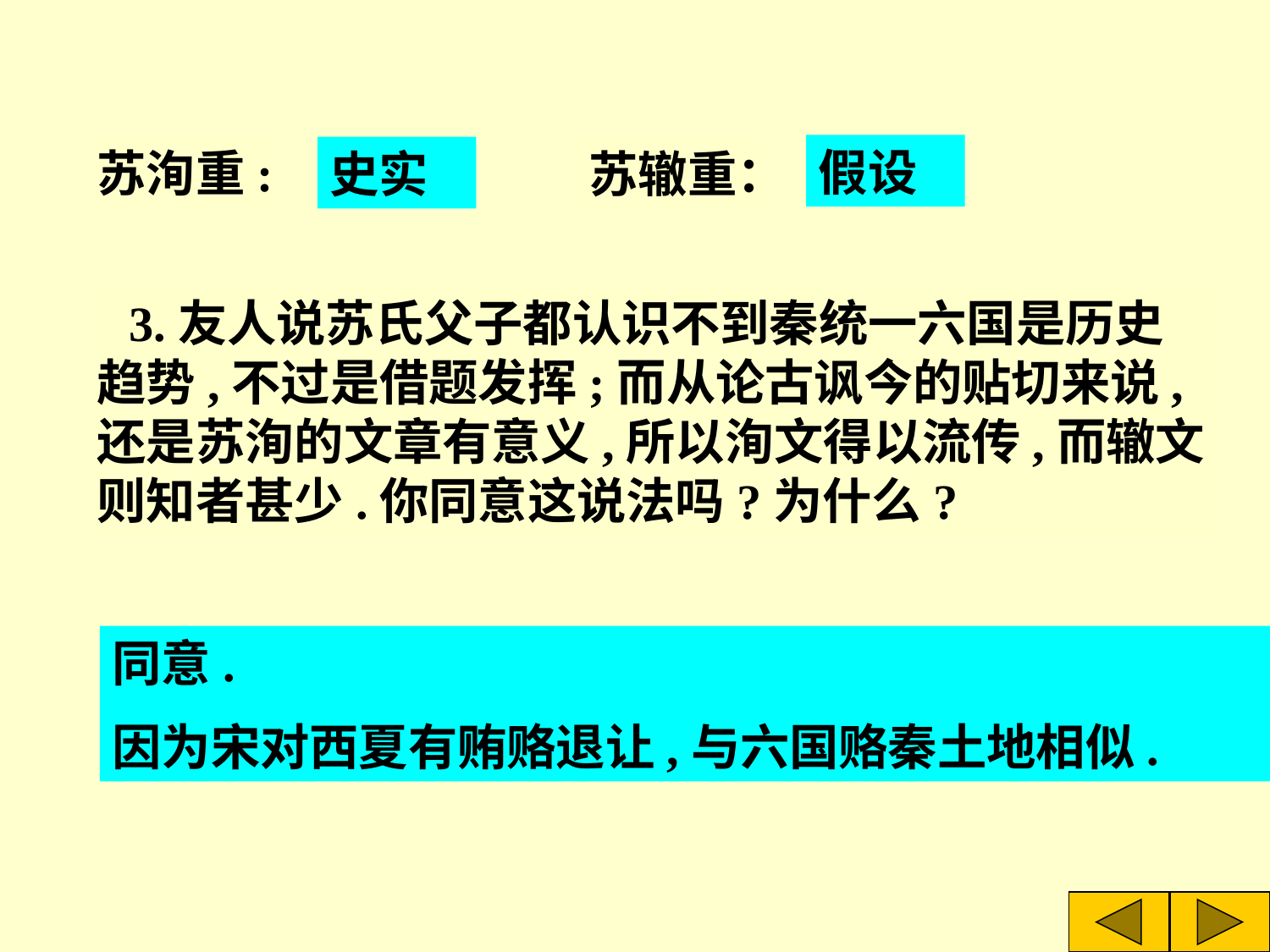

假设
苏洵重:
史实
苏辙重：
   3.友人说苏氏父子都认识不到秦统一六国是历史趋势,不过是借题发挥;而从论古讽今的贴切来说,还是苏洵的文章有意义,所以洵文得以流传,而辙文则知者甚少.你同意这说法吗?为什么?

同意.
因为宋对西夏有贿赂退让,与六国赂秦土地相似.